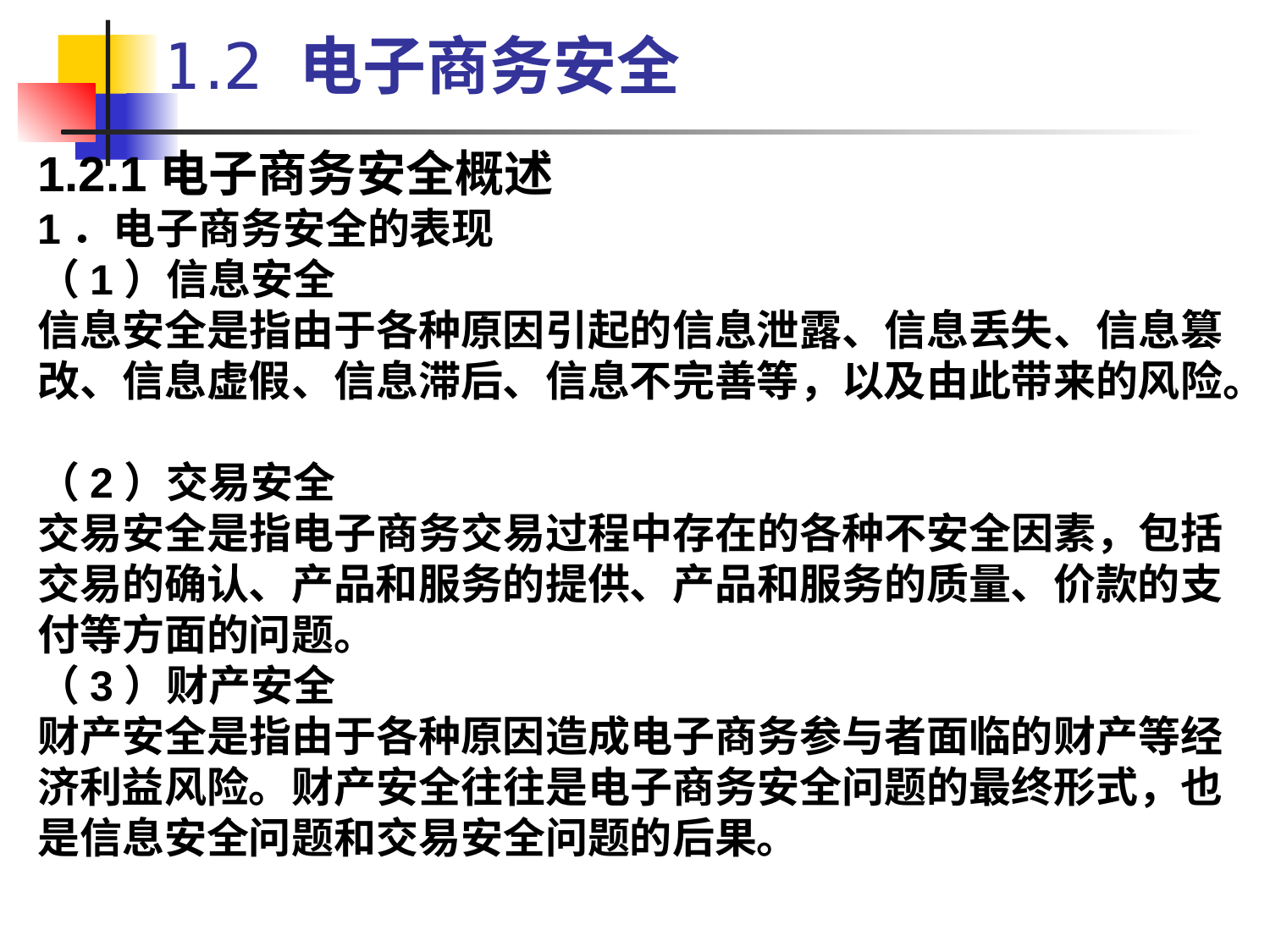

1.2 电子商务安全
1.2.1电子商务安全概述
1．电子商务安全的表现
（1）信息安全
信息安全是指由于各种原因引起的信息泄露、信息丢失、信息篡改、信息虚假、信息滞后、信息不完善等，以及由此带来的风险。
（2）交易安全
交易安全是指电子商务交易过程中存在的各种不安全因素，包括交易的确认、产品和服务的提供、产品和服务的质量、价款的支付等方面的问题。
（3）财产安全
财产安全是指由于各种原因造成电子商务参与者面临的财产等经济利益风险。财产安全往往是电子商务安全问题的最终形式，也是信息安全问题和交易安全问题的后果。